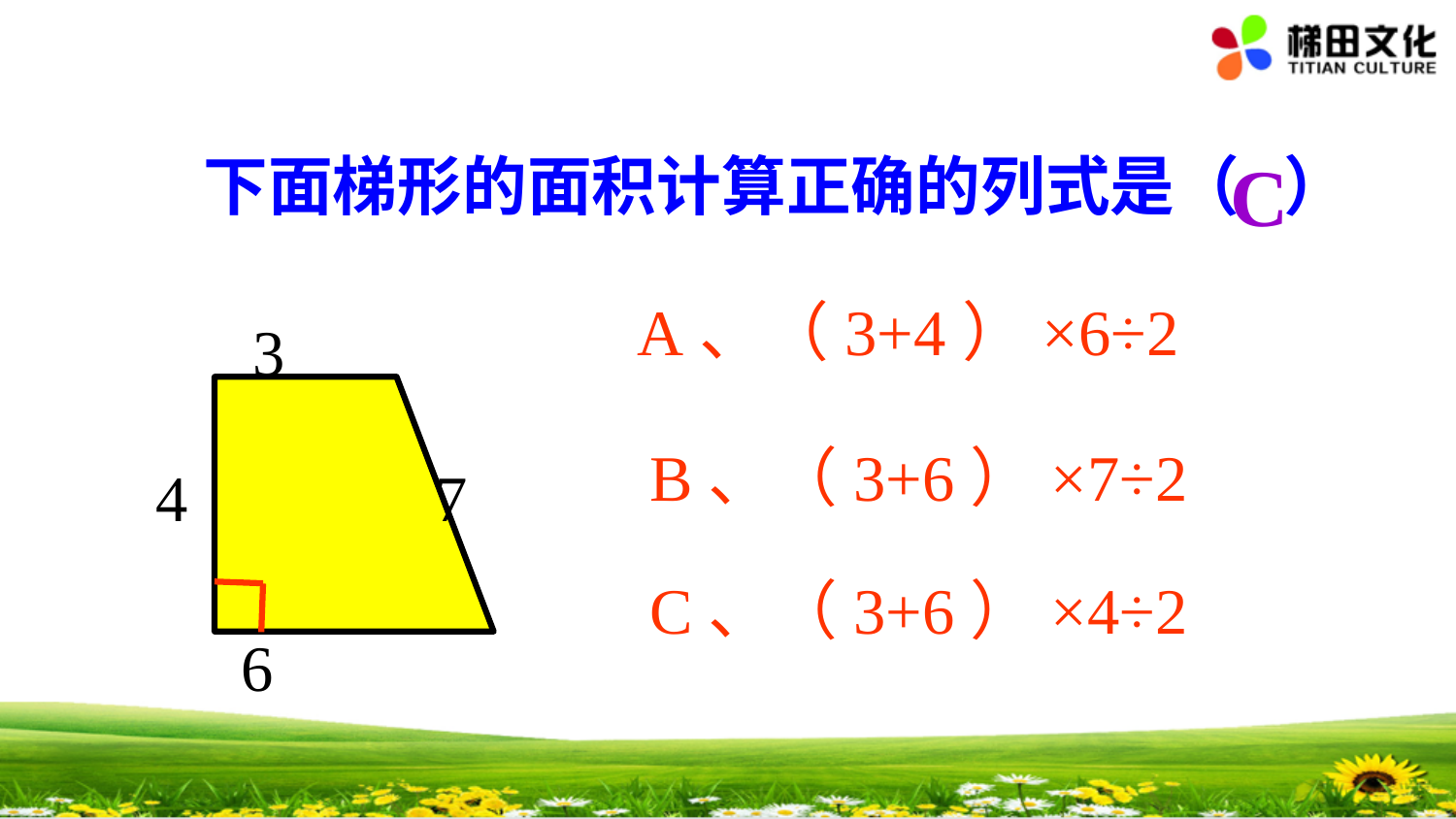

下面梯形的面积计算正确的列式是（   ）
C
A、（3+4）×6÷2
3

B、（3+6）×7÷2
4
7
C、（3+6）×4÷2
6